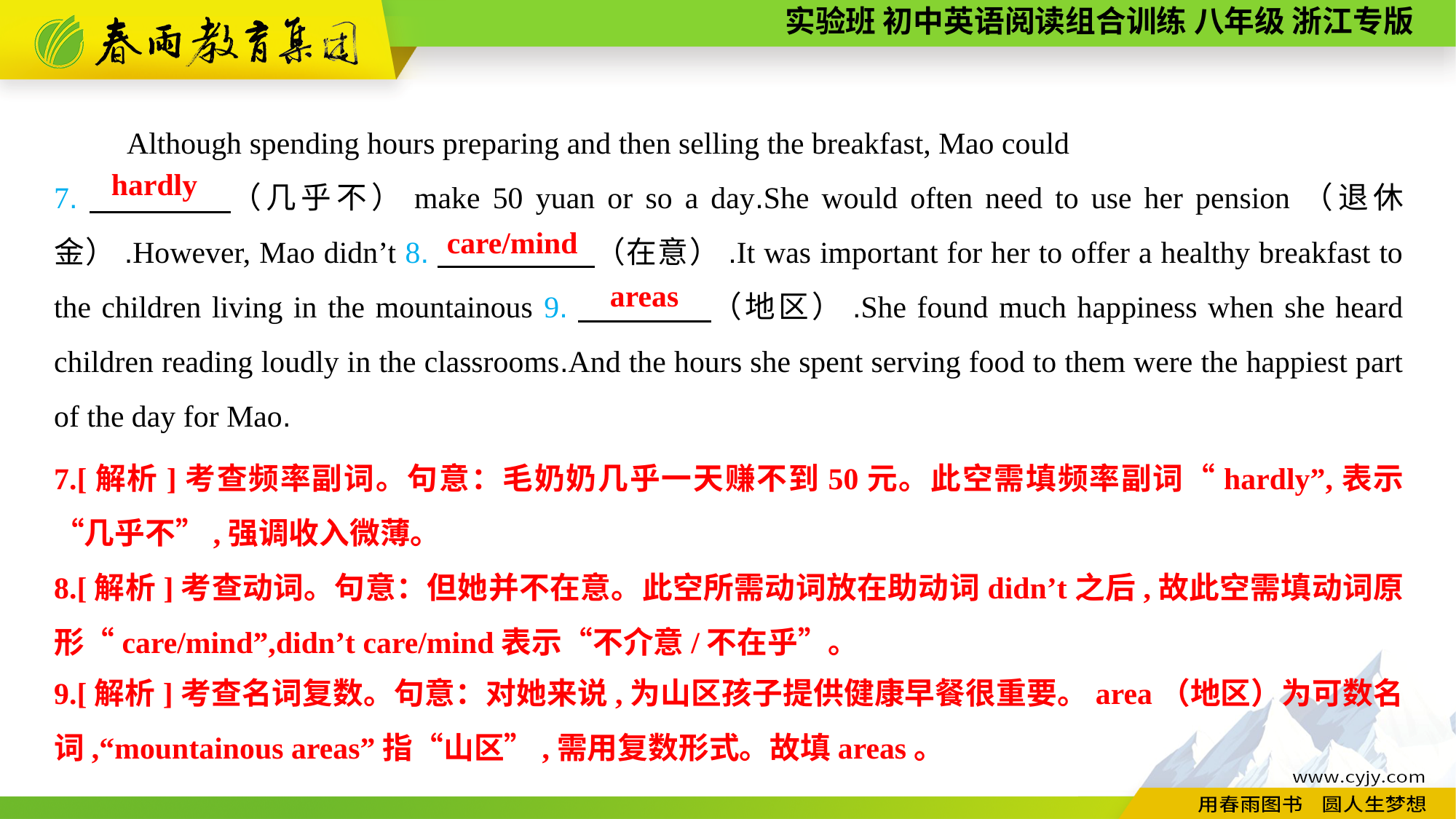

Although spending hours preparing and then selling the breakfast, Mao could
7.　　　　（几乎不）make 50 yuan or so a day.She would often need to use her pension（退休金）.However, Mao didn’t 8.　    　　　（在意）.It was important for her to offer a healthy breakfast to the children living in the mountainous 9.　　　　（地区）.She found much happiness when she heard children reading loudly in the classrooms.And the hours she spent serving food to them were the happiest part of the day for Mao.
hardly
care/mind
areas
7.[解析]考查频率副词。句意：毛奶奶几乎一天赚不到50元。此空需填频率副词“hardly”,表示“几乎不”,强调收入微薄。
8.[解析]考查动词。句意：但她并不在意。此空所需动词放在助动词didn’t之后,故此空需填动词原形“care/mind”,didn’t care/mind表示“不介意/不在乎”。
9.[解析]考查名词复数。句意：对她来说,为山区孩子提供健康早餐很重要。area（地区）为可数名词,“mountainous areas”指“山区”,需用复数形式。故填areas。